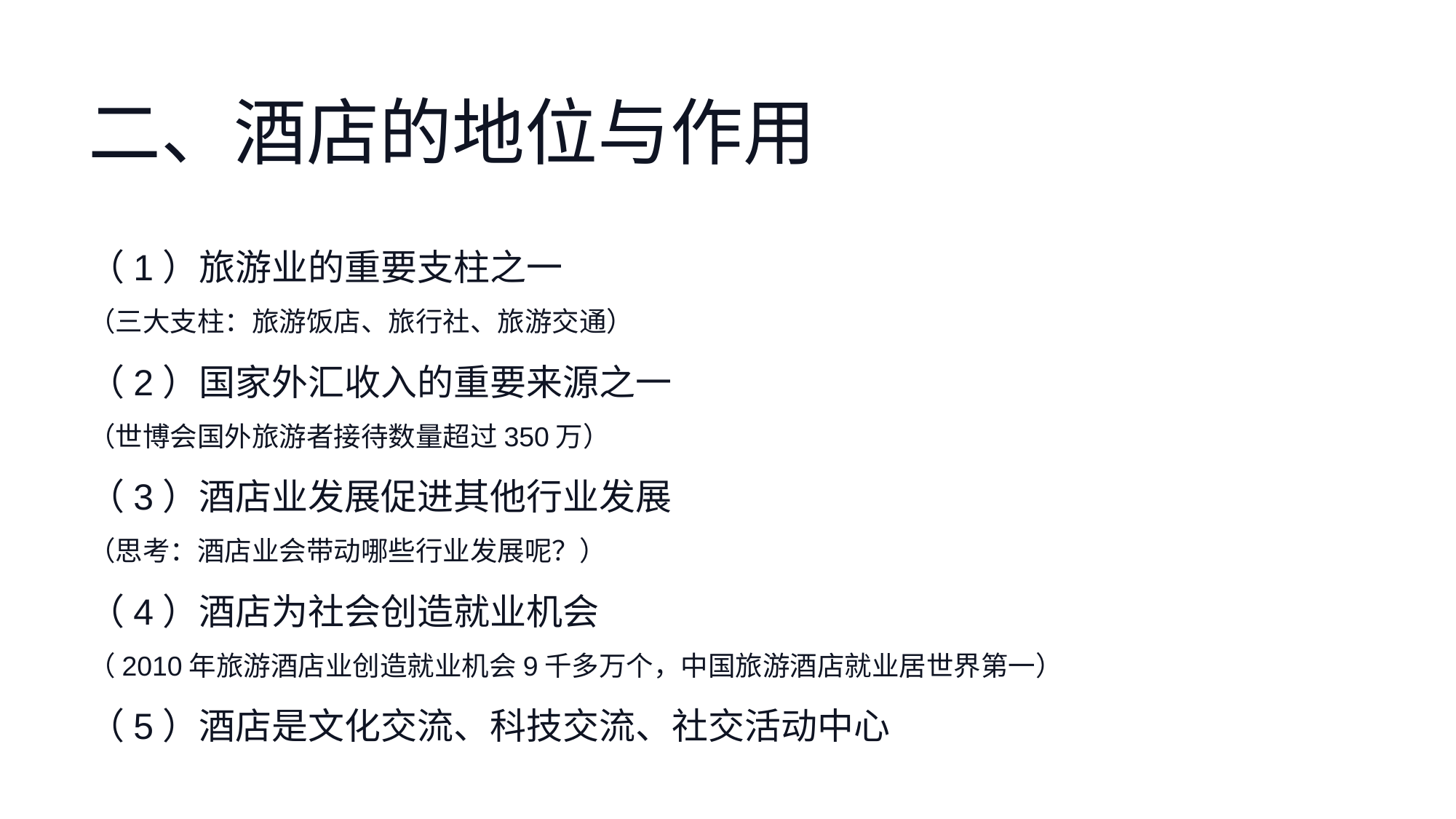

二、酒店的地位与作用

（1）旅游业的重要支柱之一
（三大支柱：旅游饭店、旅行社、旅游交通）
（2）国家外汇收入的重要来源之一
（世博会国外旅游者接待数量超过350万）
（3）酒店业发展促进其他行业发展
（思考：酒店业会带动哪些行业发展呢？）
（4）酒店为社会创造就业机会
（2010年旅游酒店业创造就业机会9千多万个，中国旅游酒店就业居世界第一）
（5）酒店是文化交流、科技交流、社交活动中心